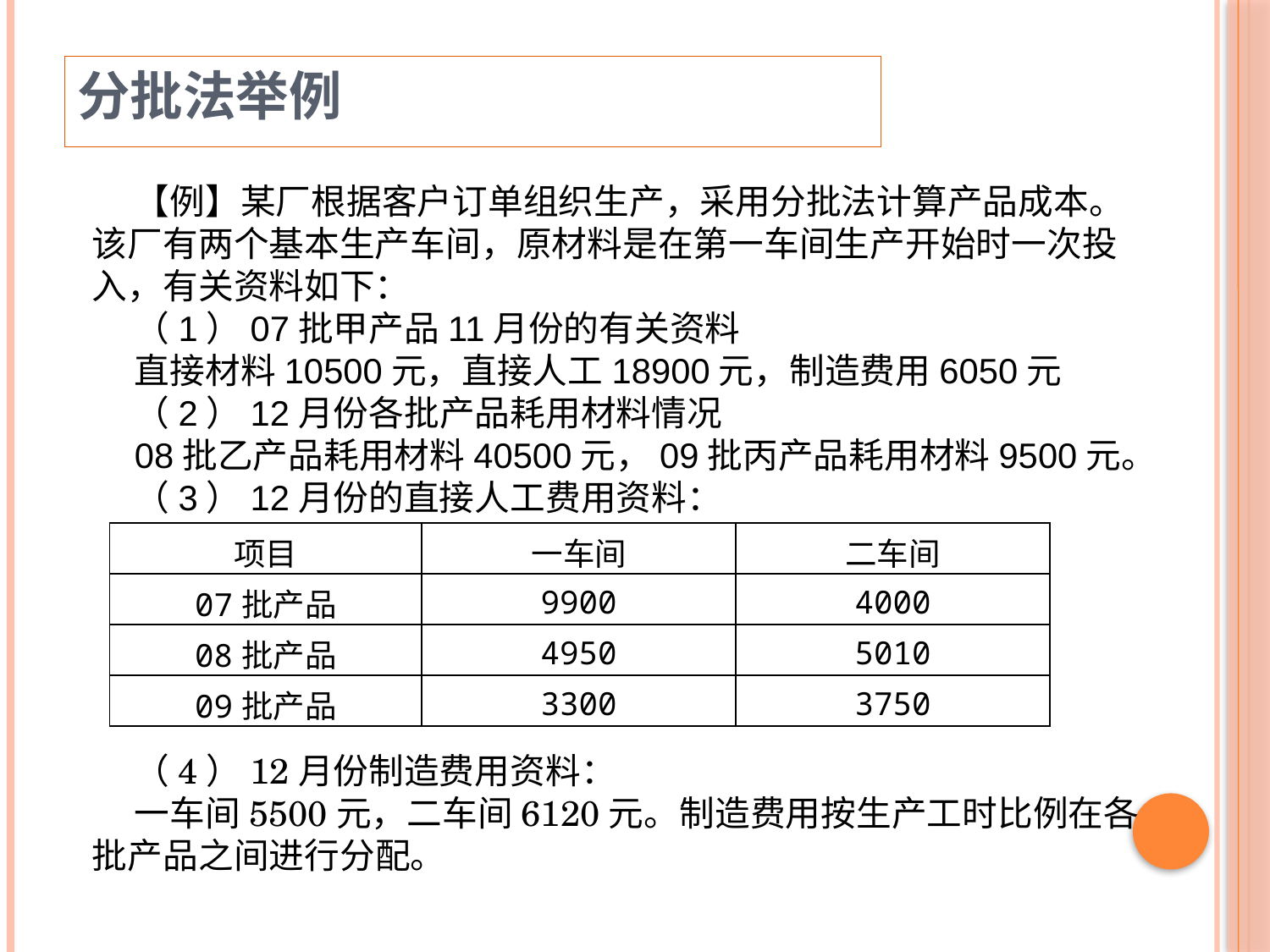

分批法举例
【例】某厂根据客户订单组织生产，采用分批法计算产品成本。该厂有两个基本生产车间，原材料是在第一车间生产开始时一次投入，有关资料如下：
（1）07批甲产品11月份的有关资料
直接材料10500元，直接人工18900元，制造费用6050元
（2）12月份各批产品耗用材料情况
08批乙产品耗用材料40500元，09批丙产品耗用材料9500元。
（3）12月份的直接人工费用资料：
| 项目 | 一车间 | 二车间 |
| --- | --- | --- |
| 07批产品 | 9900 | 4000 |
| 08批产品 | 4950 | 5010 |
| 09批产品 | 3300 | 3750 |
（4）12月份制造费用资料：
一车间5500元，二车间6120元。制造费用按生产工时比例在各批产品之间进行分配。